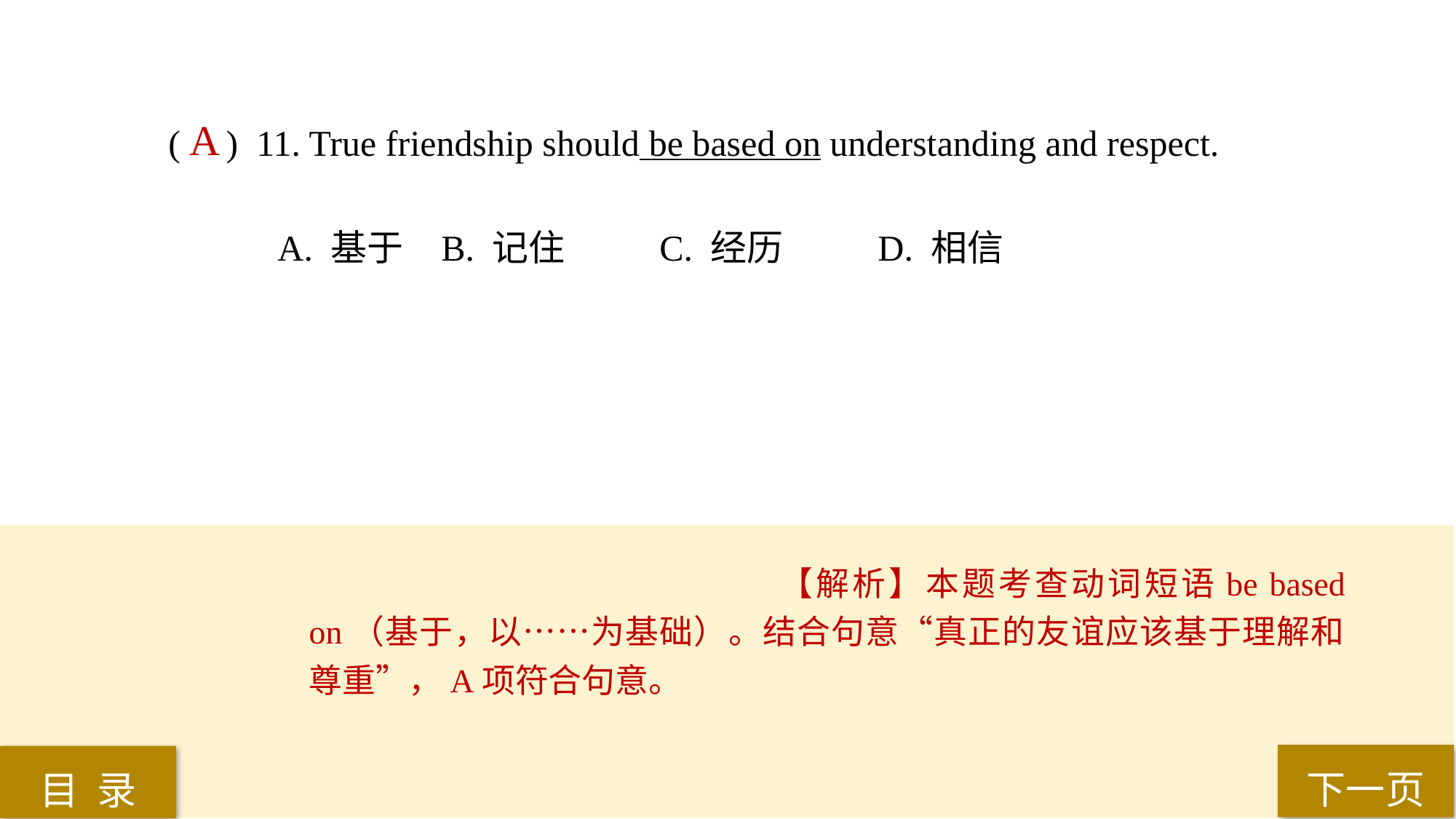

(     )  11. True friendship should be based on understanding and respect.

A. 基于 	B. 记住 	C. 经历 	D. 相信
A
【解析】本题考查动词短语be based on（基于，以……为基础）。结合句意“真正的友谊应该基于理解和尊重”，A项符合句意。